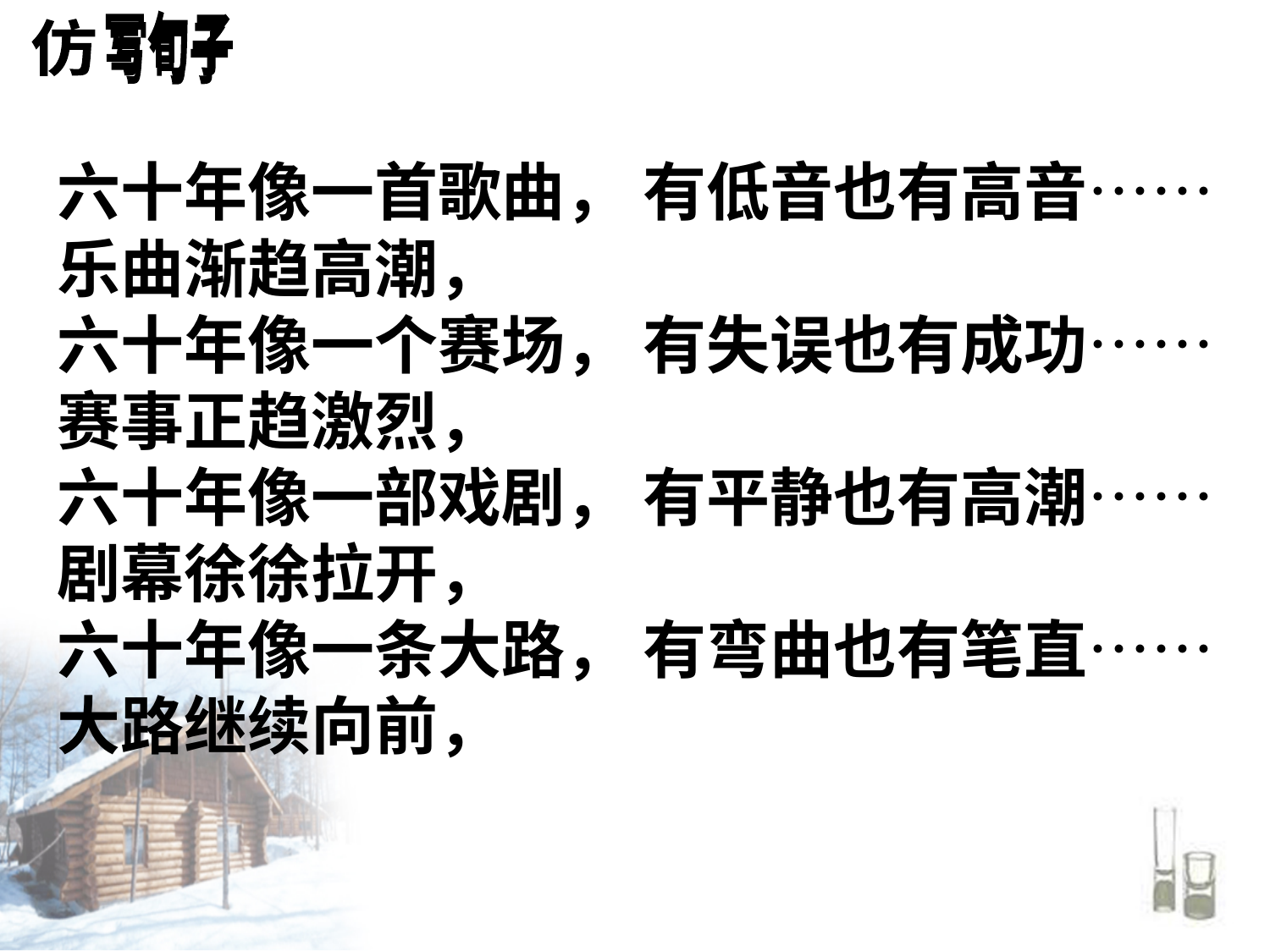

六十年像一首歌曲， 有低音也有高音…… 乐曲渐趋高潮，
六十年像一个赛场， 有失误也有成功…… 赛事正趋激烈，
六十年像一部戏剧， 有平静也有高潮…… 剧幕徐徐拉开，
六十年像一条大路， 有弯曲也有笔直……大路继续向前，